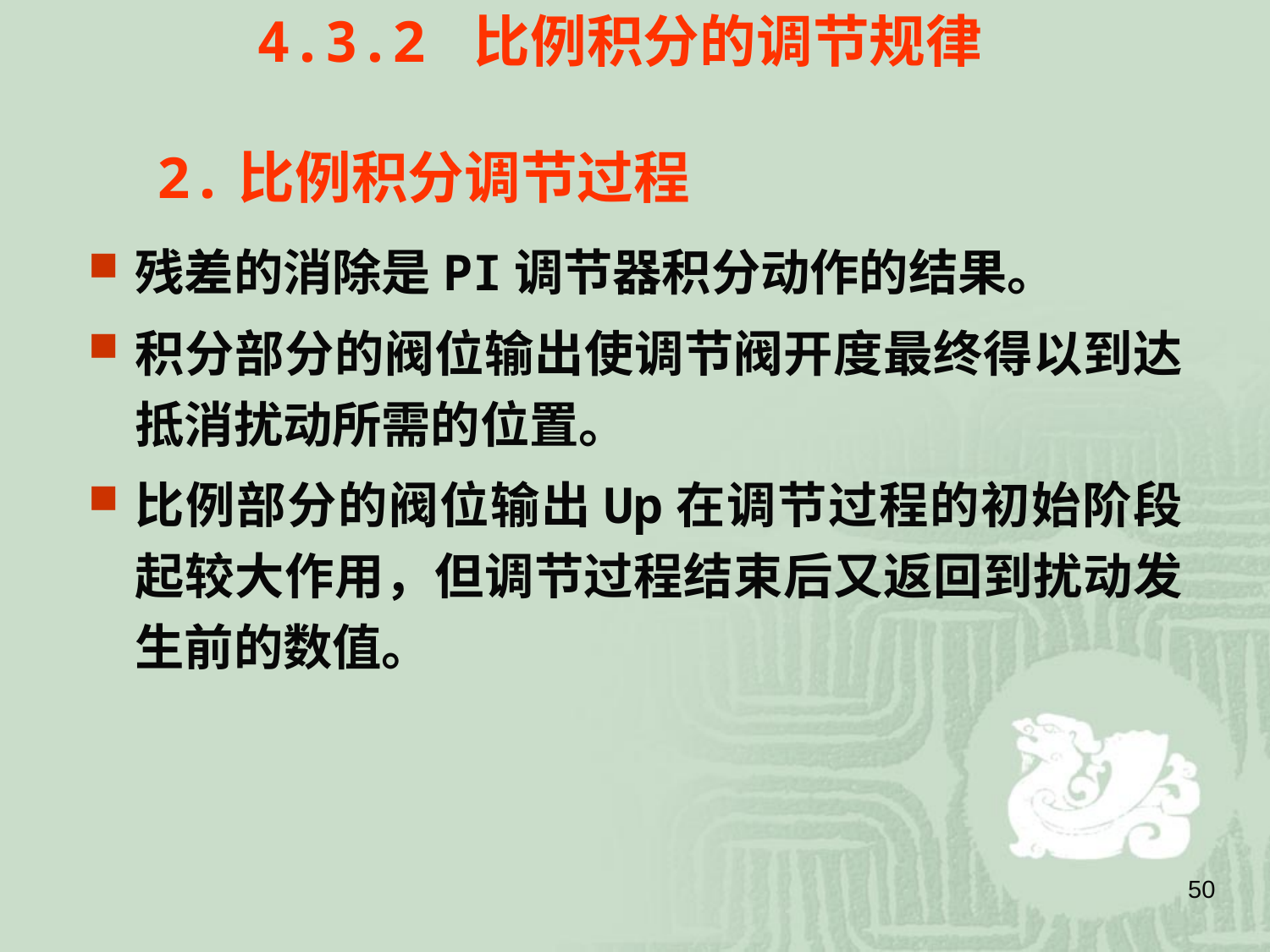

4.3.2 比例积分的调节规律
2.比例积分调节过程
残差的消除是PI调节器积分动作的结果。
积分部分的阀位输出使调节阀开度最终得以到达抵消扰动所需的位置。
比例部分的阀位输出Up在调节过程的初始阶段起较大作用，但调节过程结束后又返回到扰动发生前的数值。
50